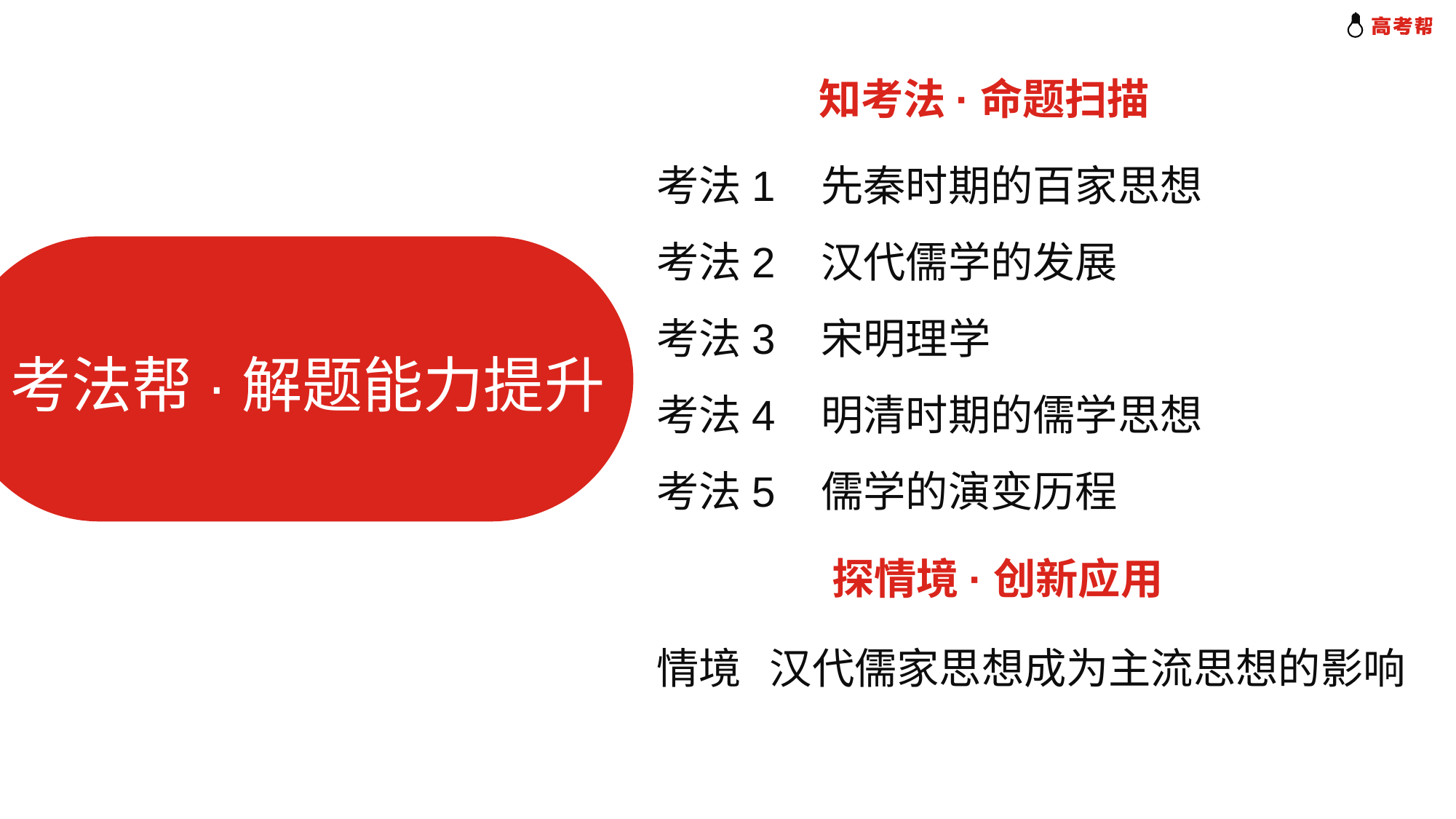

知考法·命题扫描
考法1   先秦时期的百家思想
考法2   汉代儒学的发展
考法3   宋明理学
考法4   明清时期的儒学思想
考法5   儒学的演变历程
考法帮·解题能力提升
探情境·创新应用
情境   汉代儒家思想成为主流思想的影响